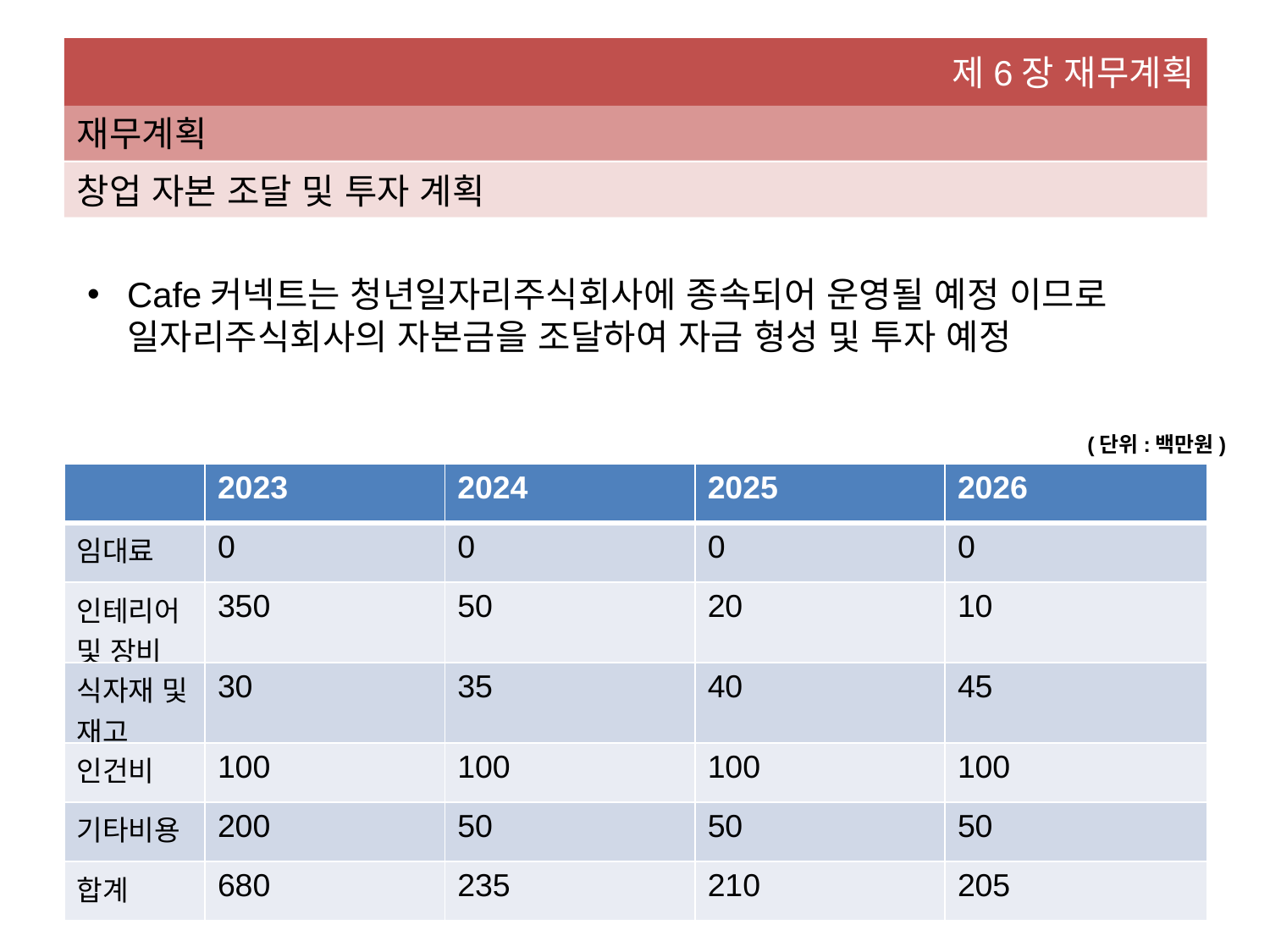

제6장 재무계획
재무계획
창업 자본 조달 및 투자 계획
Cafe커넥트는 청년일자리주식회사에 종속되어 운영될 예정 이므로 일자리주식회사의 자본금을 조달하여 자금 형성 및 투자 예정
(단위:백만원)
|  | 2023 | 2024 | 2025 | 2026 |
| --- | --- | --- | --- | --- |
| 임대료 | 0 | 0 | 0 | 0 |
| 인테리어 및 장비 | 350 | 50 | 20 | 10 |
| 식자재 및 재고 | 30 | 35 | 40 | 45 |
| 인건비 | 100 | 100 | 100 | 100 |
| 기타비용 | 200 | 50 | 50 | 50 |
| 합계 | 680 | 235 | 210 | 205 |